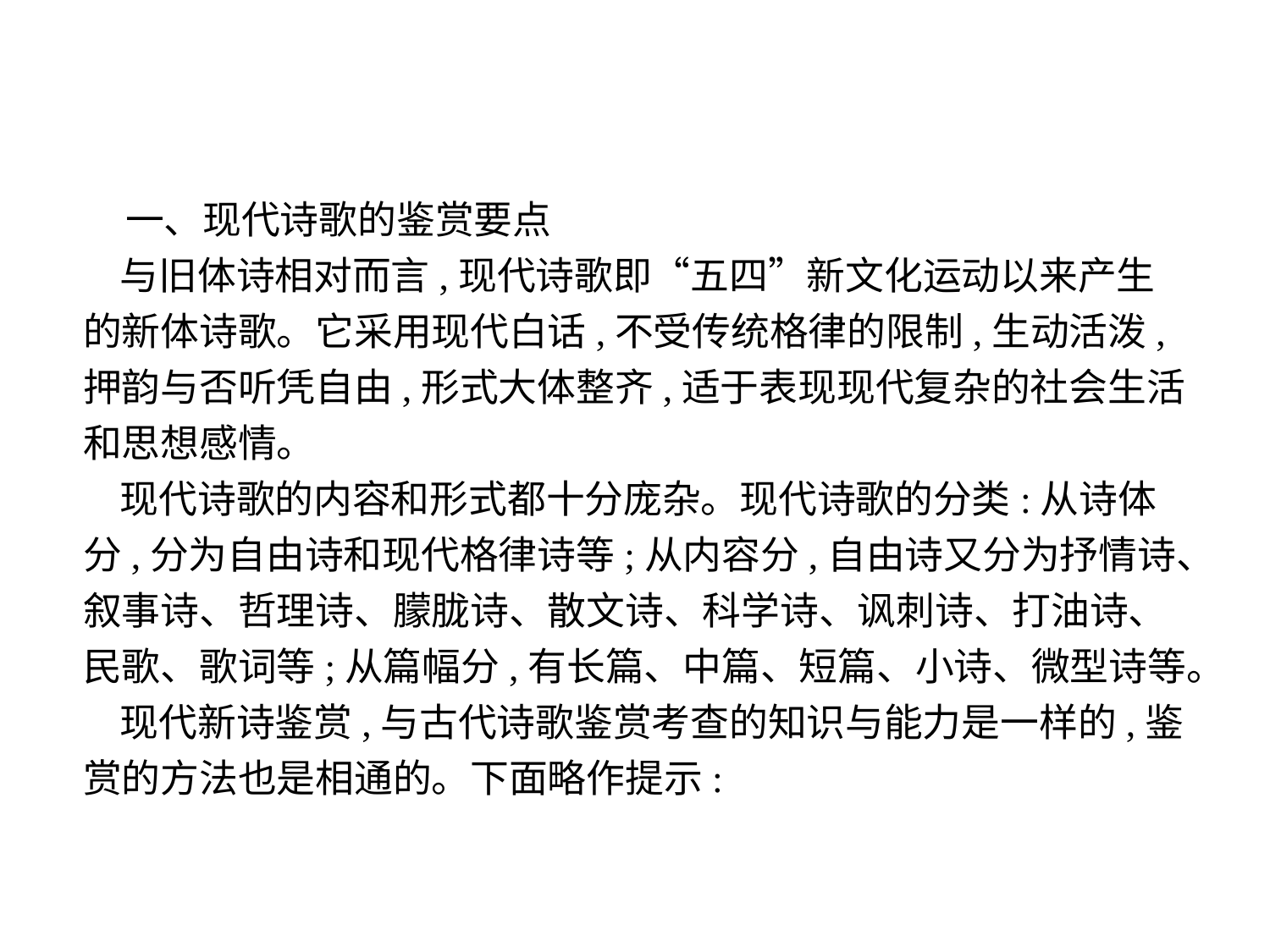

一、现代诗歌的鉴赏要点
与旧体诗相对而言,现代诗歌即“五四”新文化运动以来产生的新体诗歌。它采用现代白话,不受传统格律的限制,生动活泼,押韵与否听凭自由,形式大体整齐,适于表现现代复杂的社会生活和思想感情。
现代诗歌的内容和形式都十分庞杂。现代诗歌的分类:从诗体分,分为自由诗和现代格律诗等;从内容分,自由诗又分为抒情诗、叙事诗、哲理诗、朦胧诗、散文诗、科学诗、讽刺诗、打油诗、民歌、歌词等;从篇幅分,有长篇、中篇、短篇、小诗、微型诗等。
现代新诗鉴赏,与古代诗歌鉴赏考查的知识与能力是一样的,鉴赏的方法也是相通的。下面略作提示:
-2-